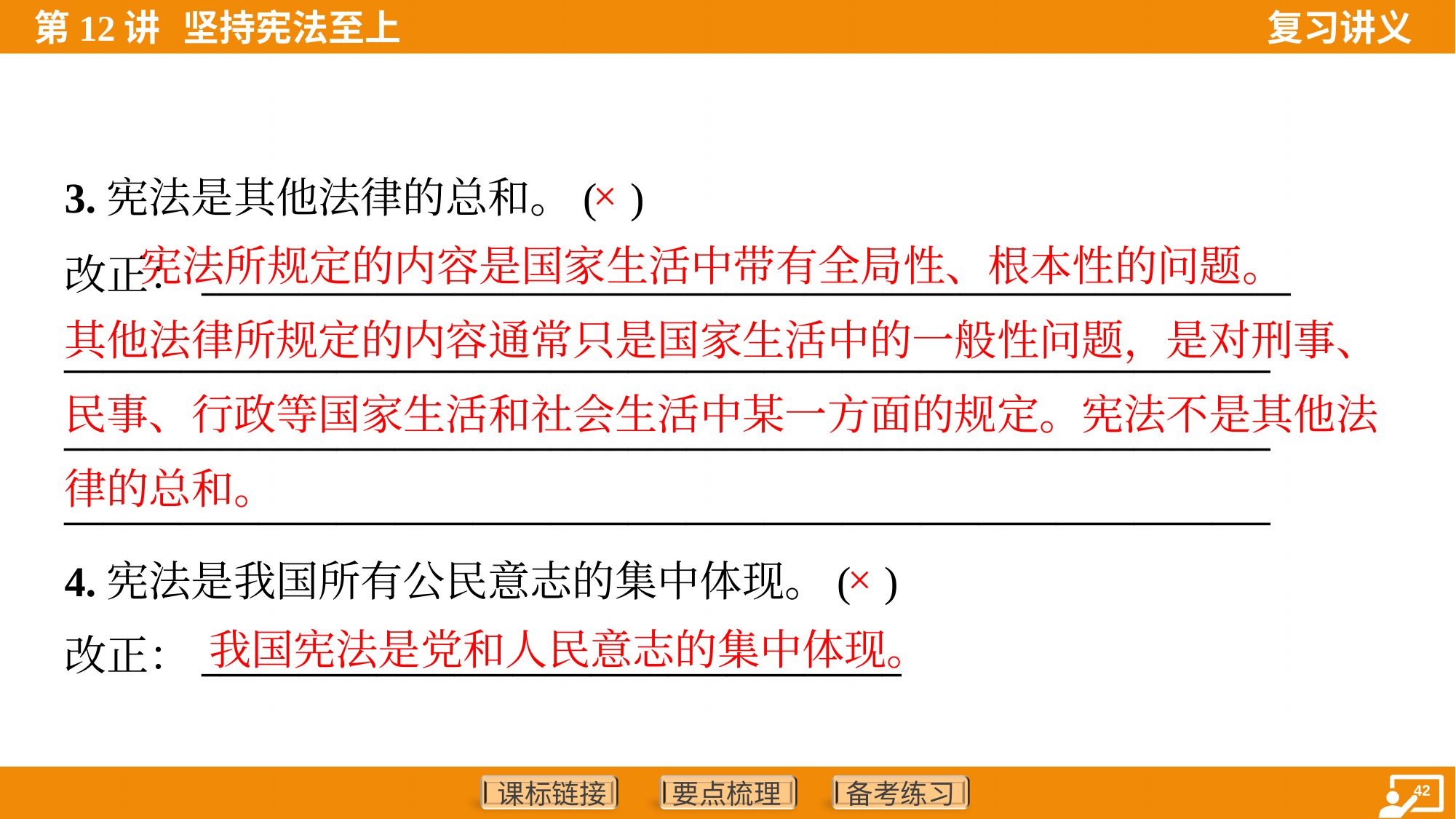

3.宪法是其他法律的总和。(   )
改正：________________________________________________________
______________________________________________________________
______________________________________________________________
______________________________________________________________
×
      宪法所规定的内容是国家生活中带有全局性、根本性的问题。
其他法律所规定的内容通常只是国家生活中的一般性问题，是对刑事、
民事、行政等国家生活和社会生活中某一方面的规定。宪法不是其他法
律的总和。
4.宪法是我国所有公民意志的集中体现。(   )
改正：____________________________________
×
我国宪法是党和人民意志的集中体现。